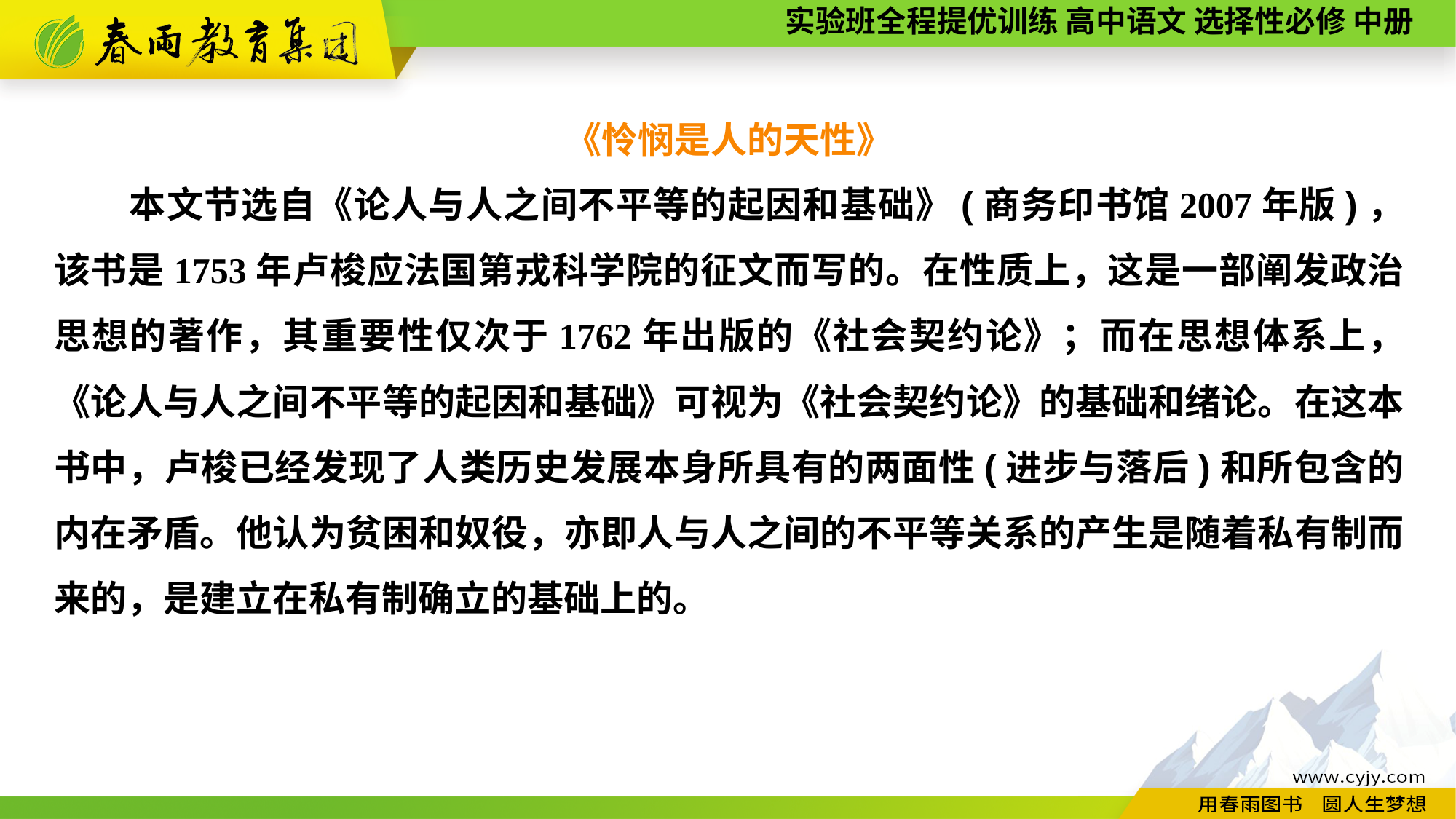

《怜悯是人的天性》
本文节选自《论人与人之间不平等的起因和基础》(商务印书馆2007年版)，该书是1753年卢梭应法国第戎科学院的征文而写的。在性质上，这是一部阐发政治思想的著作，其重要性仅次于1762年出版的《社会契约论》；而在思想体系上，《论人与人之间不平等的起因和基础》可视为《社会契约论》的基础和绪论。在这本书中，卢梭已经发现了人类历史发展本身所具有的两面性(进步与落后)和所包含的内在矛盾。他认为贫困和奴役，亦即人与人之间的不平等关系的产生是随着私有制而来的，是建立在私有制确立的基础上的。